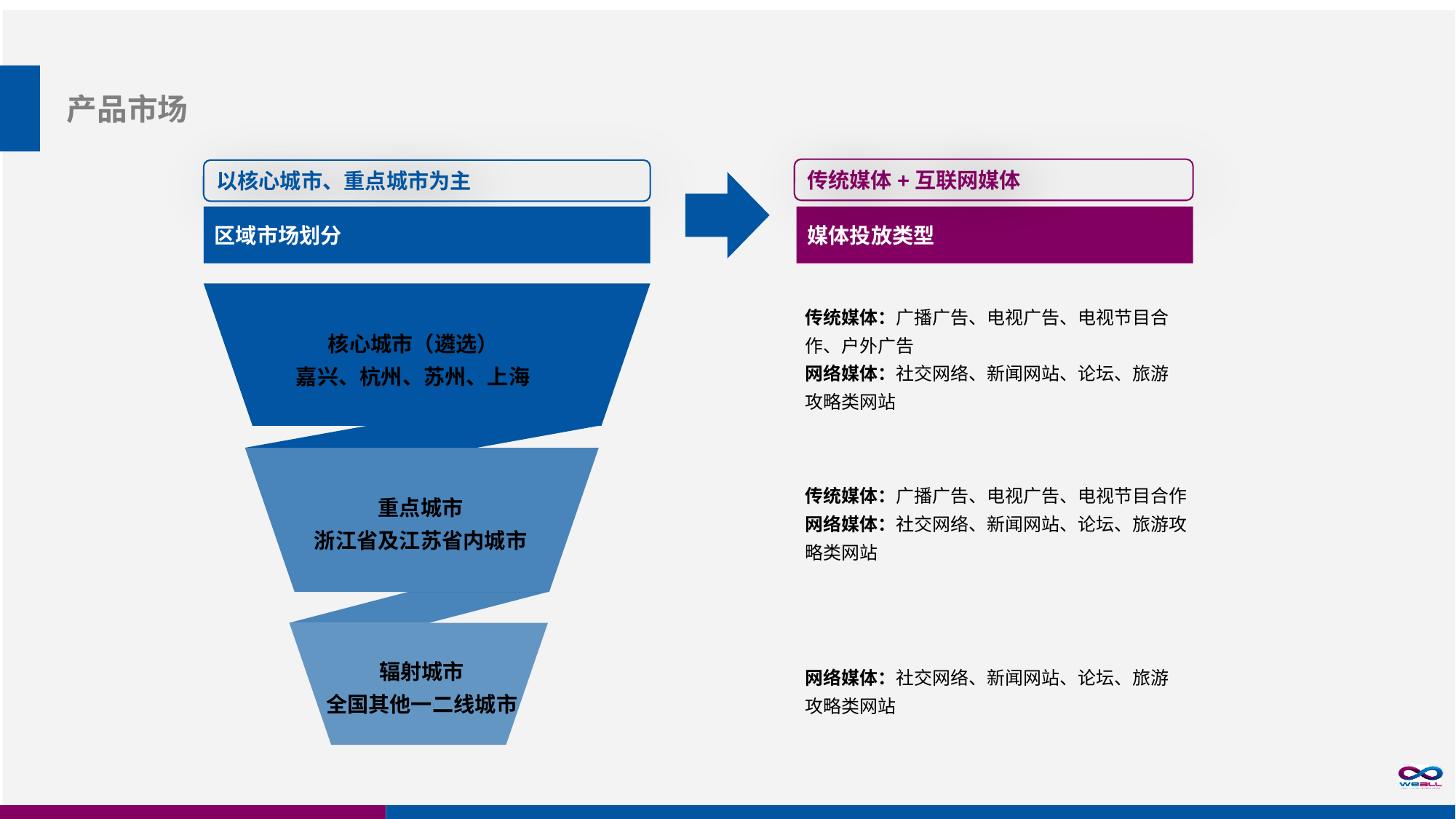

产品市场
传统媒体+互联网媒体
以核心城市、重点城市为主

区域市场划分
媒体投放类型

传统媒体：广播广告、电视广告、电视节目合作、户外广告
网络媒体：社交网络、新闻网站、论坛、旅游攻略类网站
核心城市（遴选）
嘉兴、杭州、苏州、上海

传统媒体：广播广告、电视广告、电视节目合作
网络媒体：社交网络、新闻网站、论坛、旅游攻略类网站
重点城市
浙江省及江苏省内城市

辐射城市
全国其他一二线城市
网络媒体：社交网络、新闻网站、论坛、旅游攻略类网站